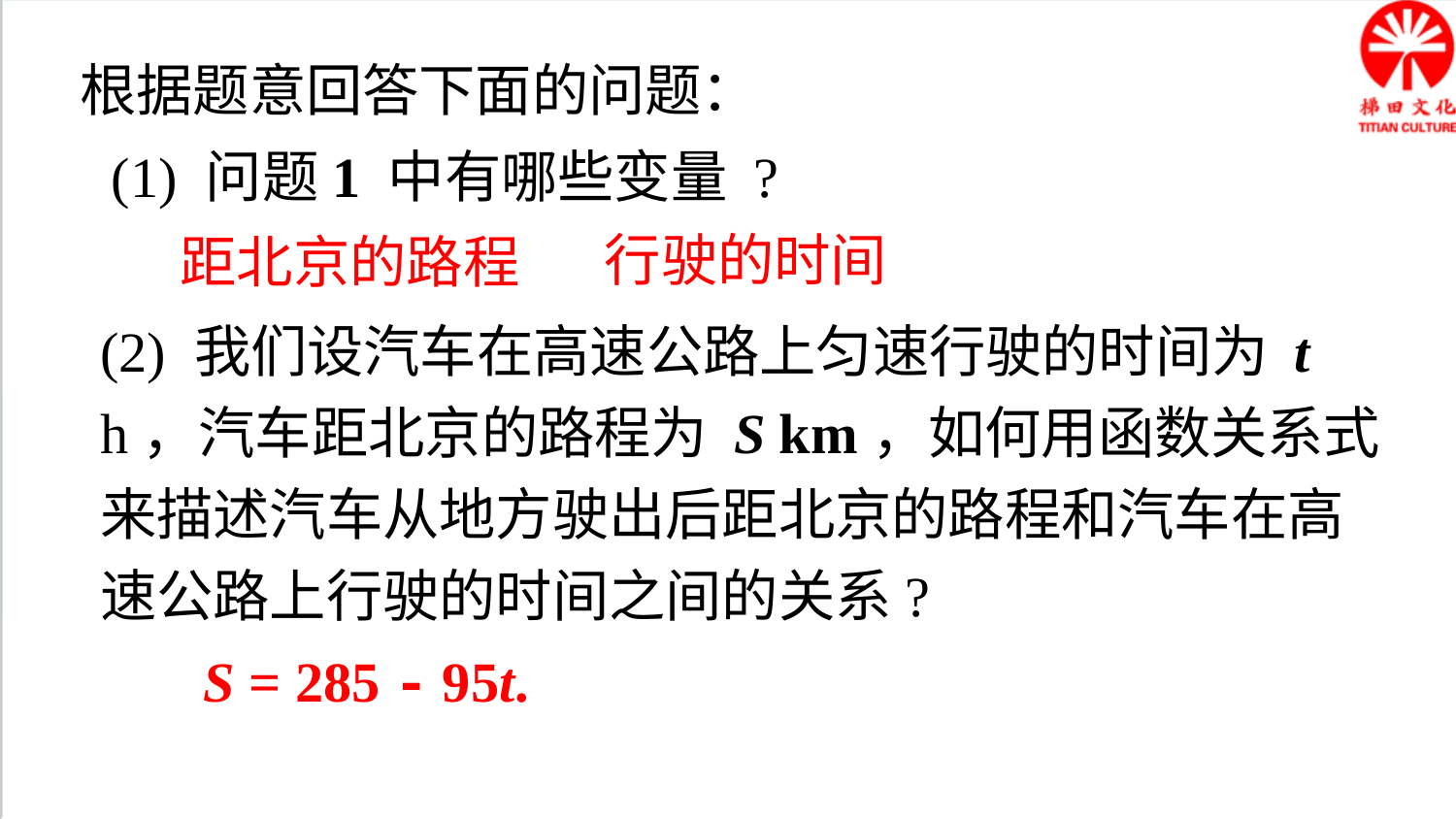

根据题意回答下面的问题：
(1) 问题1 中有哪些变量 ?
行驶的时间
距北京的路程
(2) 我们设汽车在高速公路上匀速行驶的时间为 t h，汽车距北京的路程为 S km，如何用函数关系式来描述汽车从地方驶出后距北京的路程和汽车在高速公路上行驶的时间之间的关系?
S = 285 - 95t.